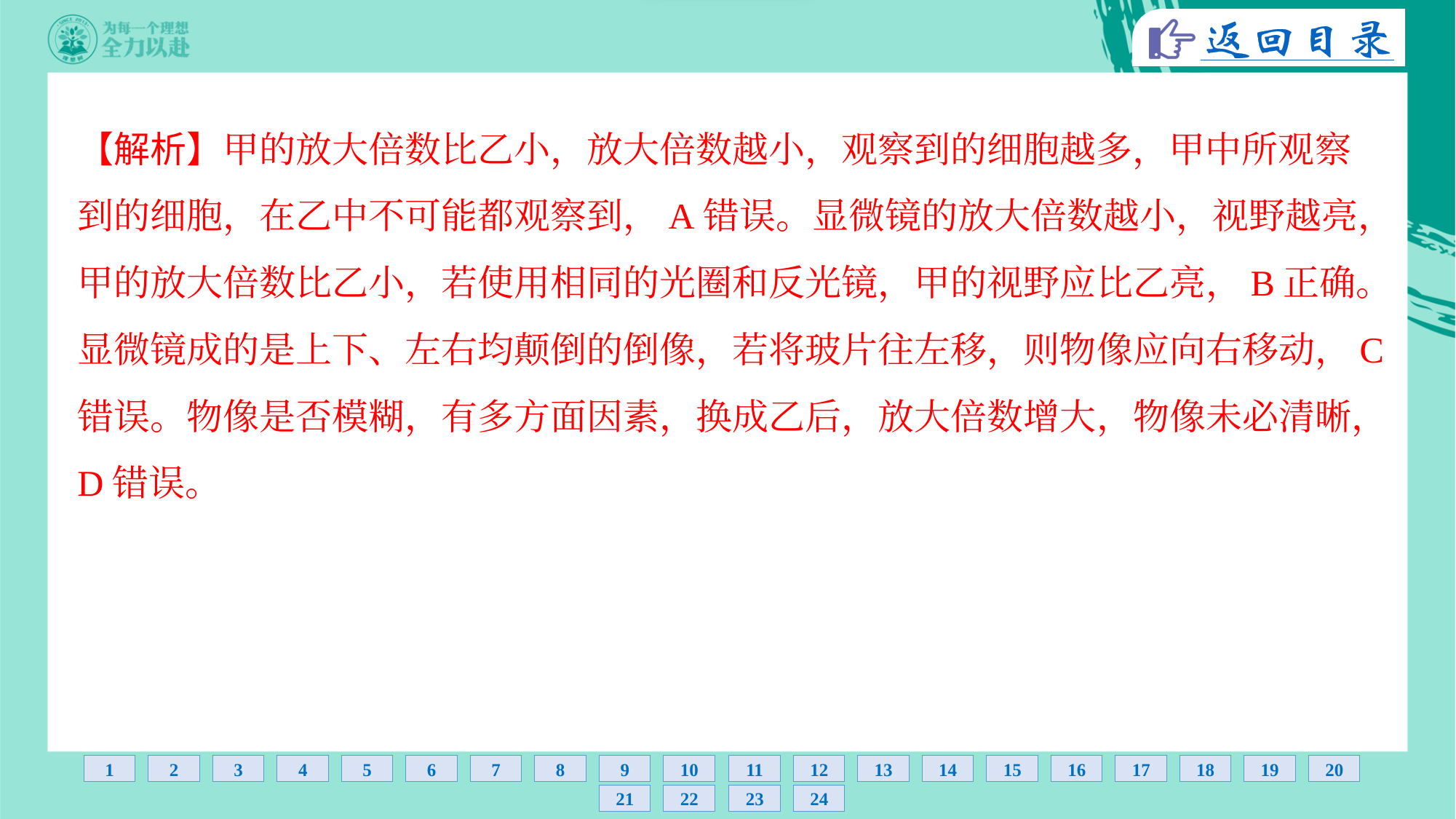

【解析】甲的放大倍数比乙小，放大倍数越小，观察到的细胞越多，甲中所观察
到的细胞，在乙中不可能都观察到，A错误。显微镜的放大倍数越小，视野越亮，
甲的放大倍数比乙小，若使用相同的光圈和反光镜，甲的视野应比乙亮，B正确。
显微镜成的是上下、左右均颠倒的倒像，若将玻片往左移，则物像应向右移动，C
错误。物像是否模糊，有多方面因素，换成乙后，放大倍数增大，物像未必清晰，
D错误。